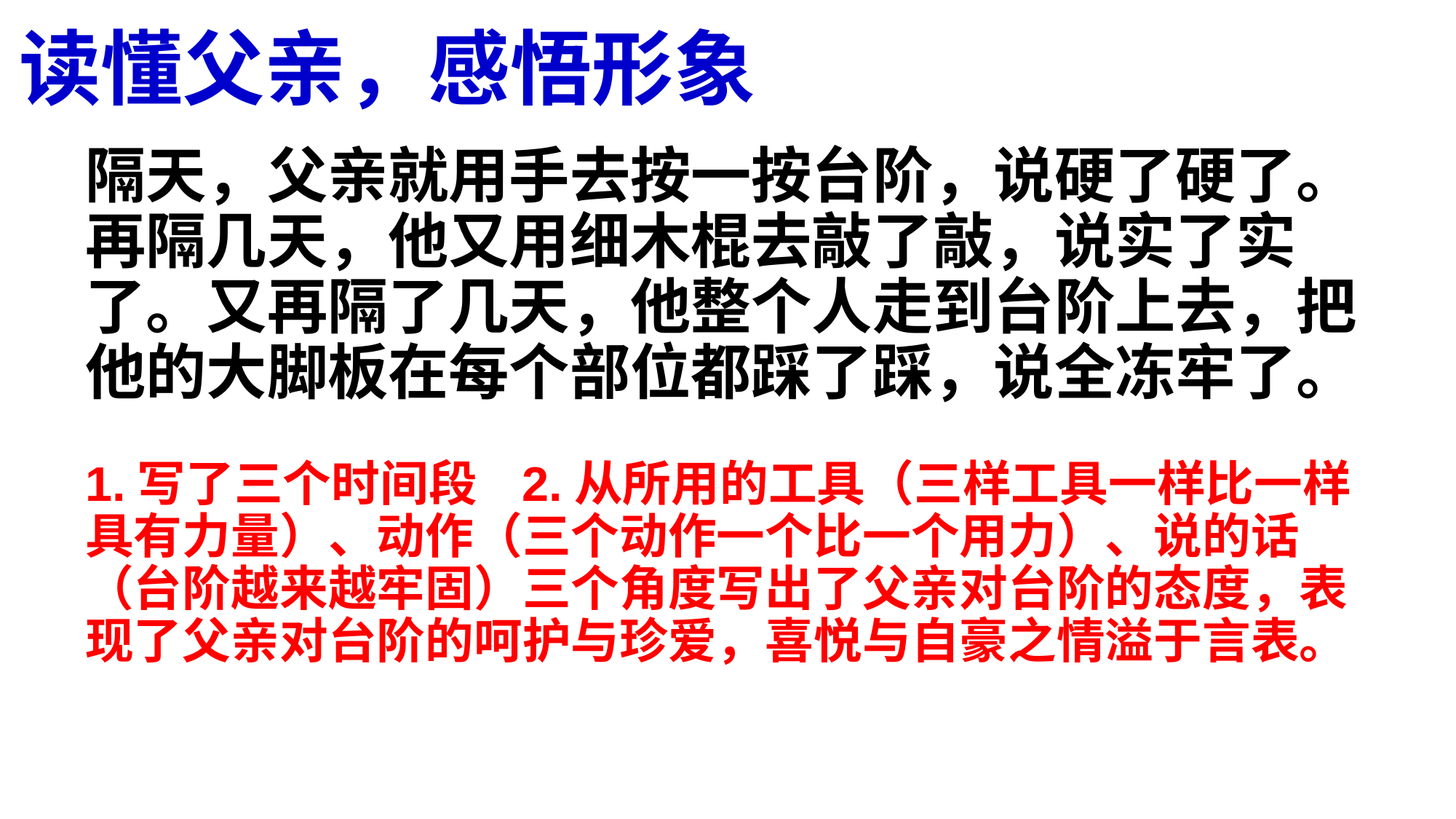

# 读懂父亲，感悟形象
隔天，父亲就用手去按一按台阶，说硬了硬了。再隔几天，他又用细木棍去敲了敲，说实了实了。又再隔了几天，他整个人走到台阶上去，把他的大脚板在每个部位都踩了踩，说全冻牢了。

1.写了三个时间段   2.从所用的工具（三样工具一样比一样具有力量）、动作（三个动作一个比一个用力）、说的话（台阶越来越牢固）三个角度写出了父亲对台阶的态度，表现了父亲对台阶的呵护与珍爱，喜悦与自豪之情溢于言表。